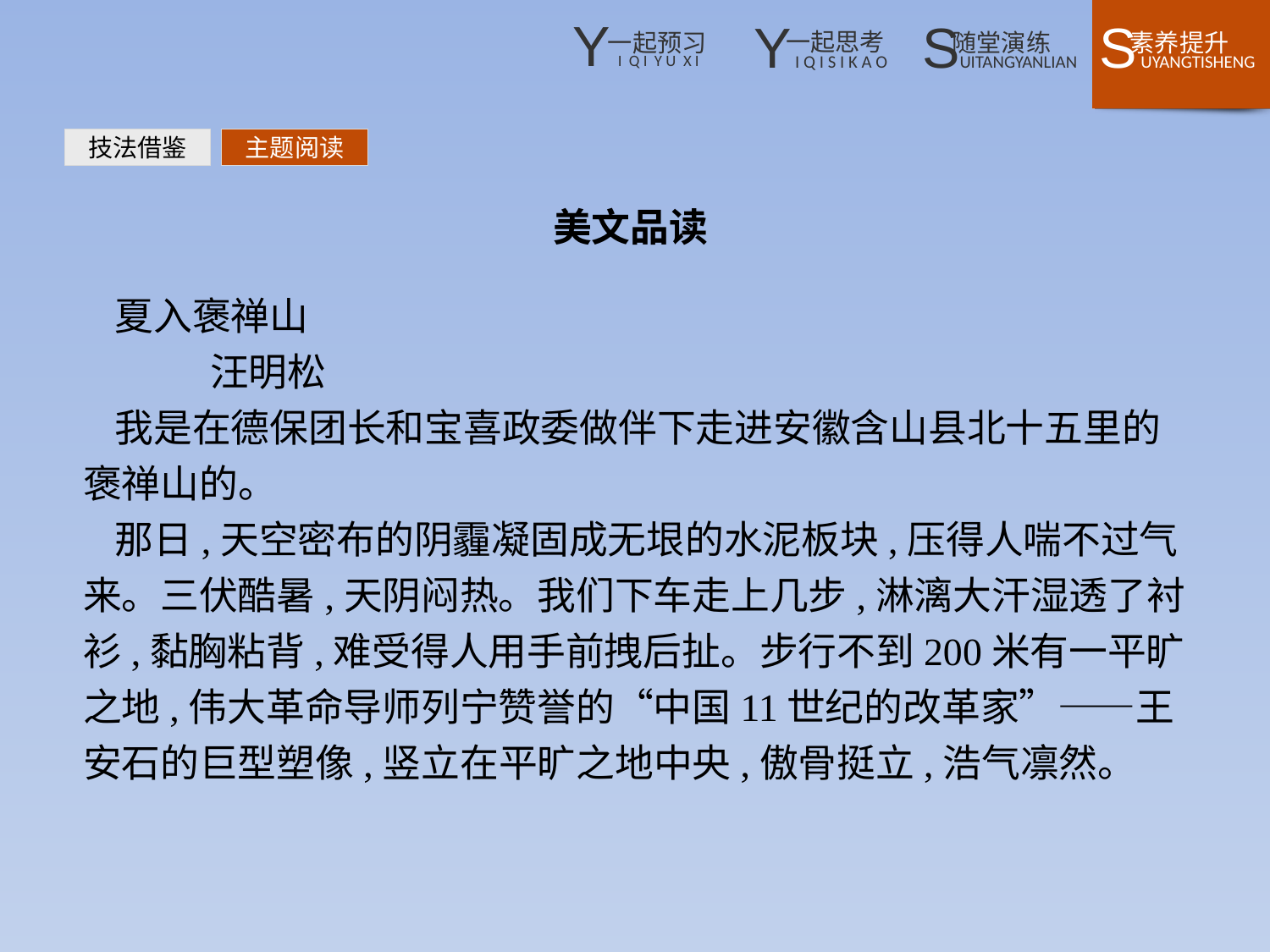

技法借鉴
主题阅读
美文品读
夏入褒禅山
	汪明松
我是在德保团长和宝喜政委做伴下走进安徽含山县北十五里的褒禅山的。
那日,天空密布的阴霾凝固成无垠的水泥板块,压得人喘不过气来。三伏酷暑,天阴闷热。我们下车走上几步,淋漓大汗湿透了衬衫,黏胸粘背,难受得人用手前拽后扯。步行不到200米有一平旷之地,伟大革命导师列宁赞誉的“中国11世纪的改革家”——王安石的巨型塑像,竖立在平旷之地中央,傲骨挺立,浩气凛然。